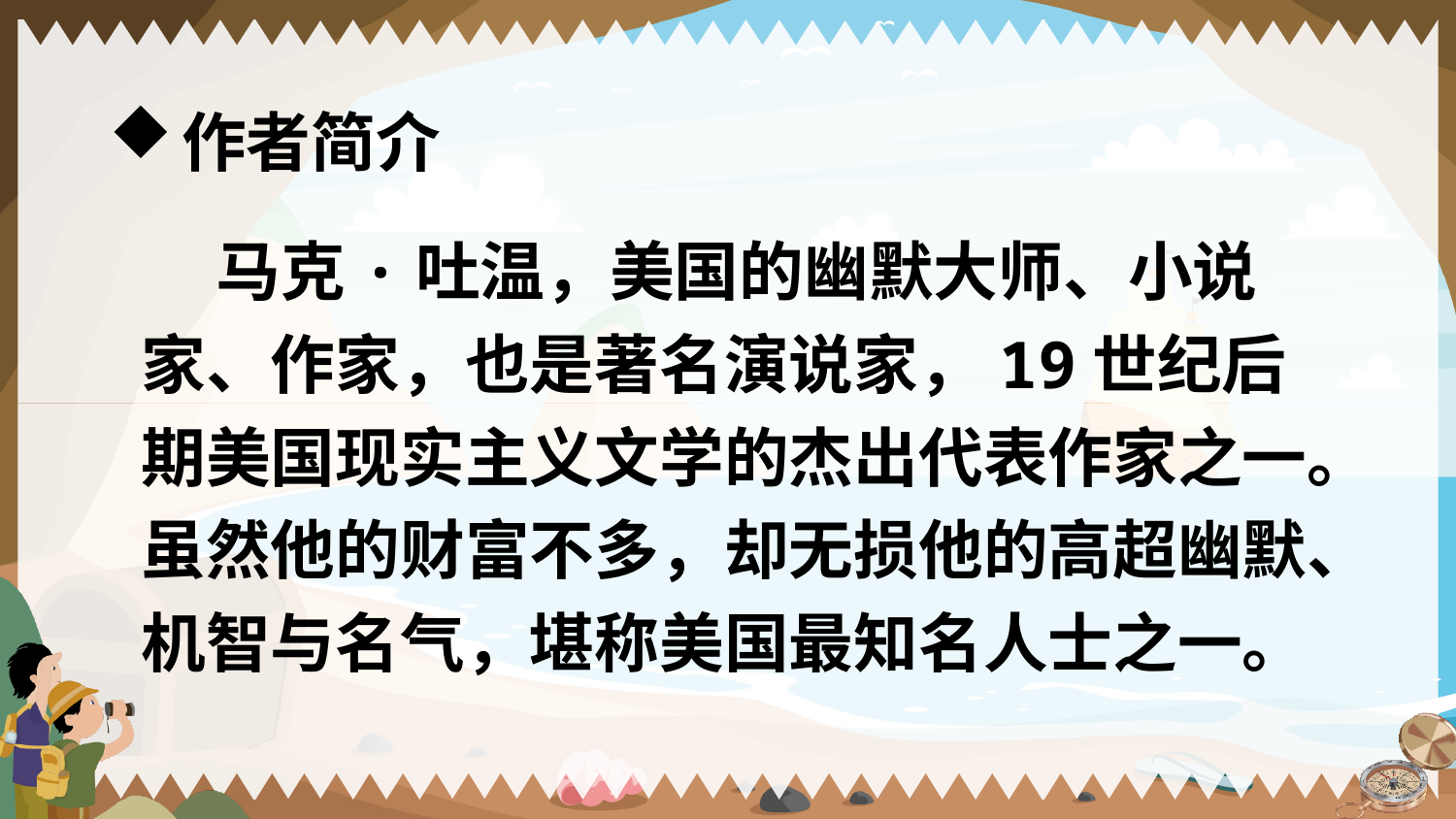

作者简介
    马克·吐温，美国的幽默大师、小说家、作家，也是著名演说家，19世纪后期美国现实主义文学的杰出代表作家之一。虽然他的财富不多，却无损他的高超幽默、机智与名气，堪称美国最知名人士之一。